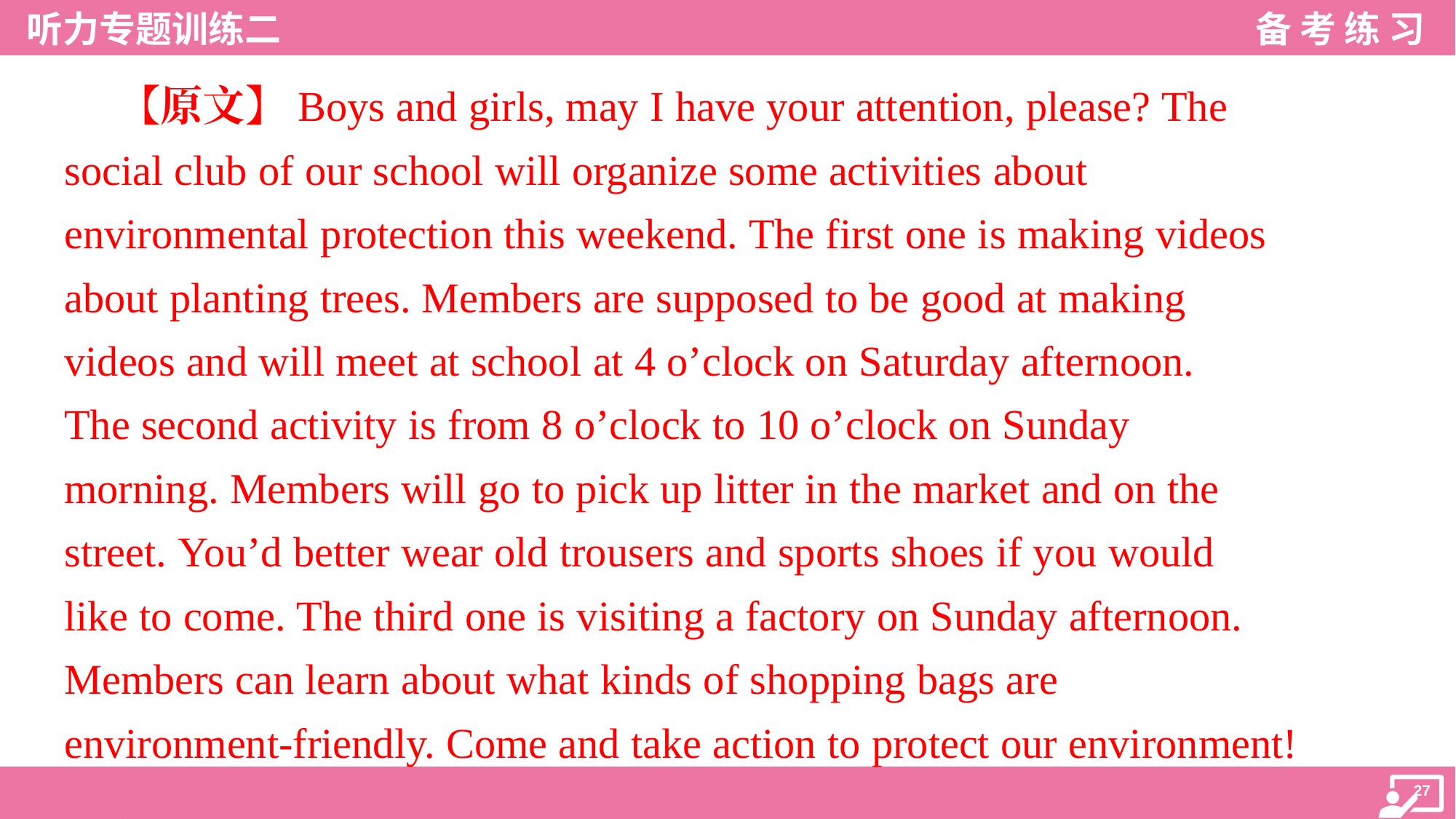

【原文】Boys and girls, may I have your attention, please? The
social club of our school will organize some activities about
environmental protection this weekend. The first one is making videos
about planting trees. Members are supposed to be good at making
videos and will meet at school at 4 o’clock on Saturday afternoon.
The second activity is from 8 o’clock to 10 o’clock on Sunday
morning. Members will go to pick up litter in the market and on the
street. You’d better wear old trousers and sports shoes if you would
like to come. The third one is visiting a factory on Sunday afternoon.
Members can learn about what kinds of shopping bags are
environment-friendly. Come and take action to protect our environment!